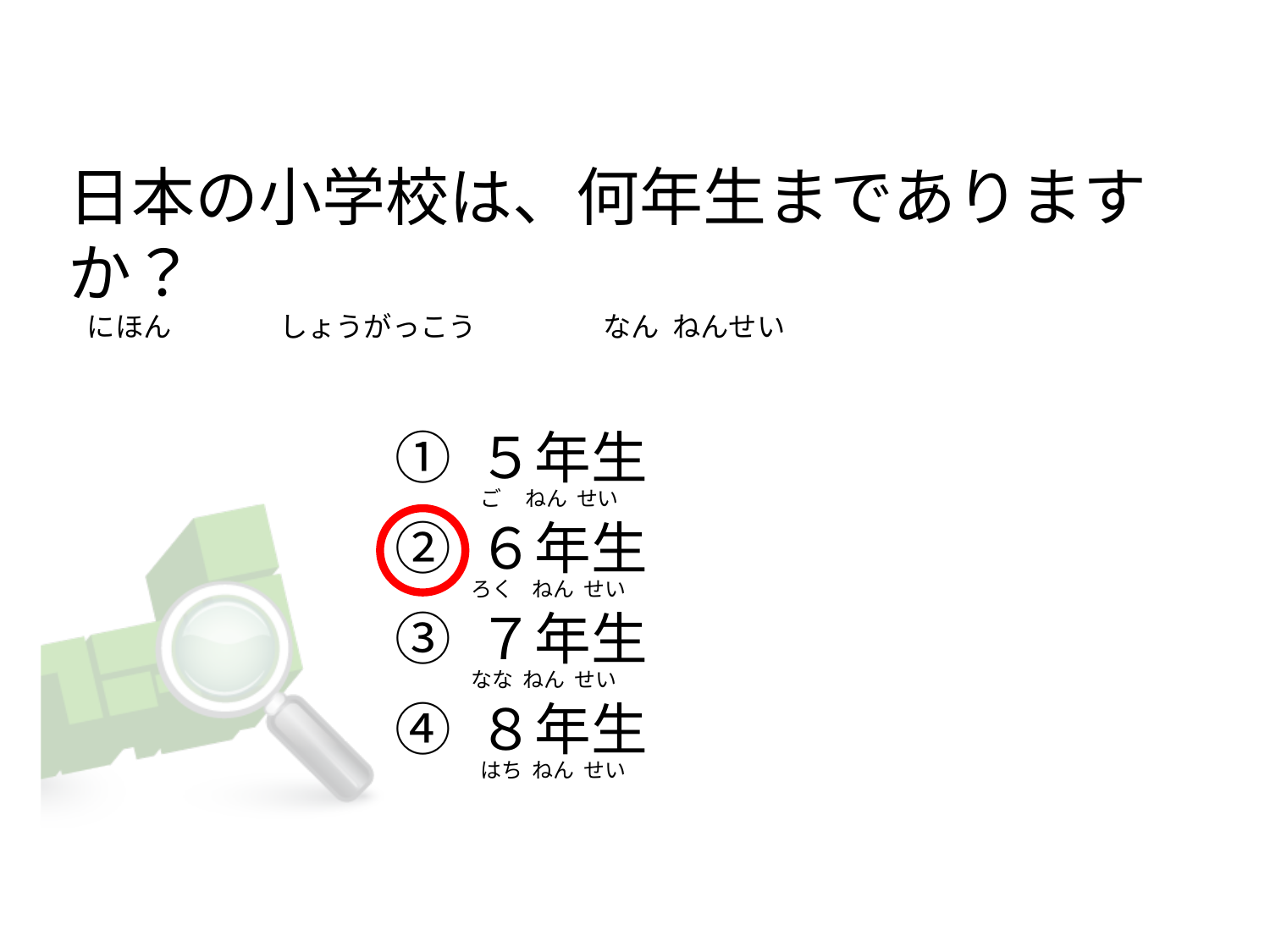

# 日本の小学校は、何年生までありますか？    にほん                 しょうがっこう                    なん  ねんせい
① ５年生
② ６年生
③ ７年生
④ ８年生

 ご     ねん  せい

ろく    ねん  せい
なな  ねん  せい
 はち  ねん  せい